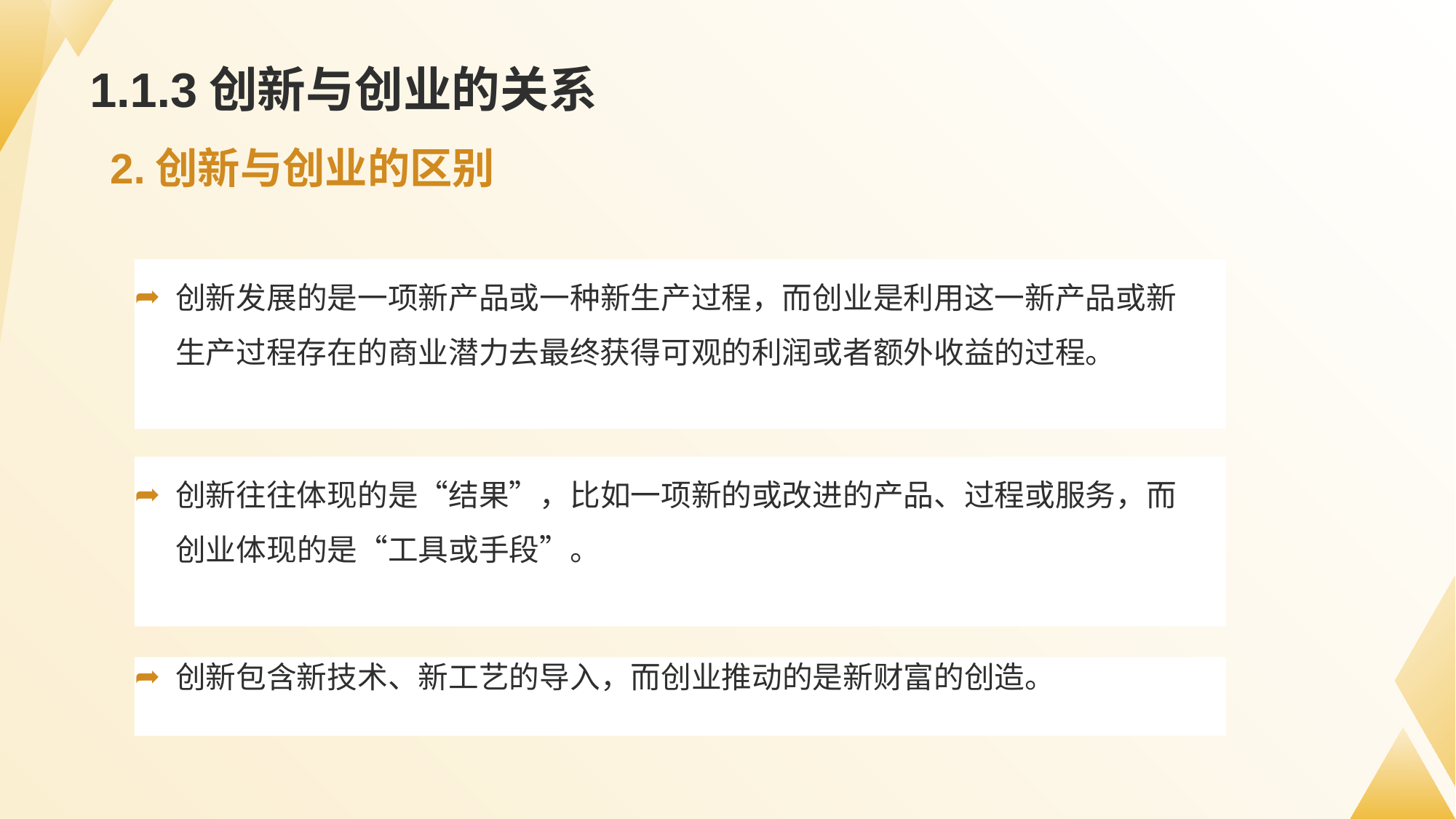

# 1.1.3创新与创业的关系
2.创新与创业的区别
创新发展的是一项新产品或一种新生产过程，而创业是利用这一新产品或新生产过程存在的商业潜力去最终获得可观的利润或者额外收益的过程。

创新往往体现的是“结果”，比如一项新的或改进的产品、过程或服务，而创业体现的是“工具或手段”。

创新包含新技术、新工艺的导入，而创业推动的是新财富的创造。